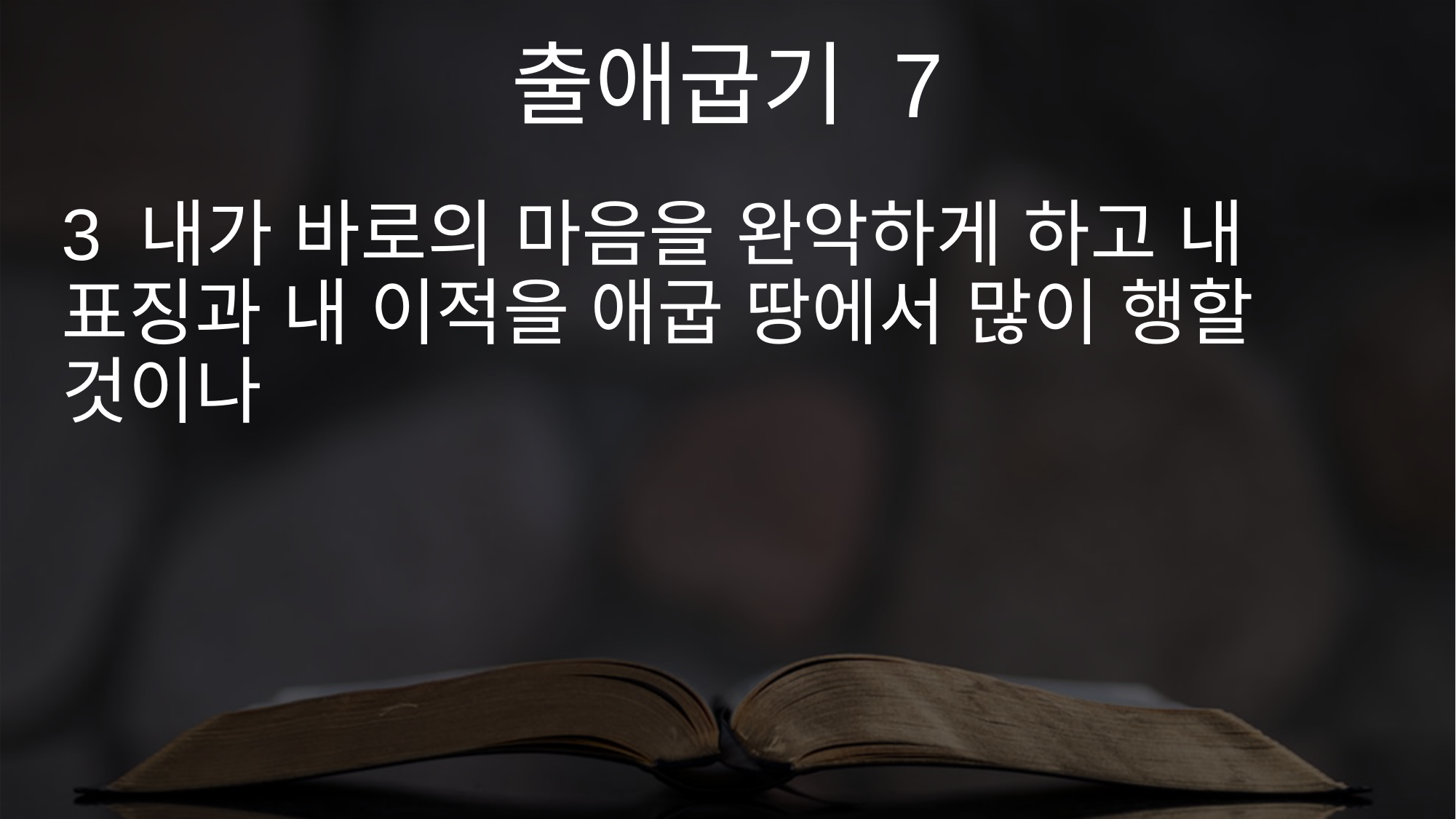

출애굽기 7
3 내가 바로의 마음을 완악하게 하고 내 표징과 내 이적을 애굽 땅에서 많이 행할 것이나